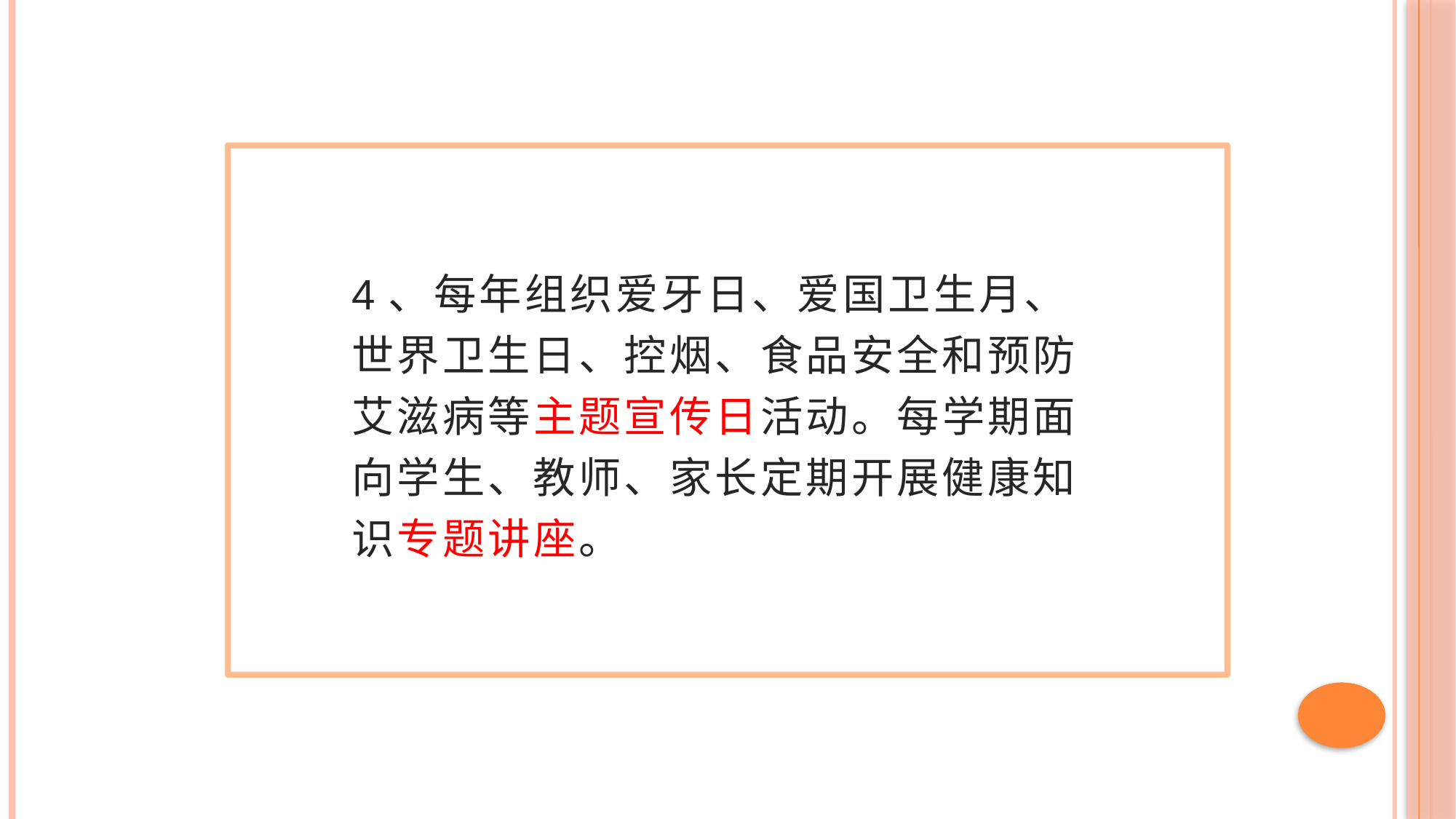

4、每年组织爱牙日、爱国卫生月、世界卫生日、控烟、食品安全和预防艾滋病等主题宣传日活动。每学期面向学生、教师、家长定期开展健康知识专题讲座。